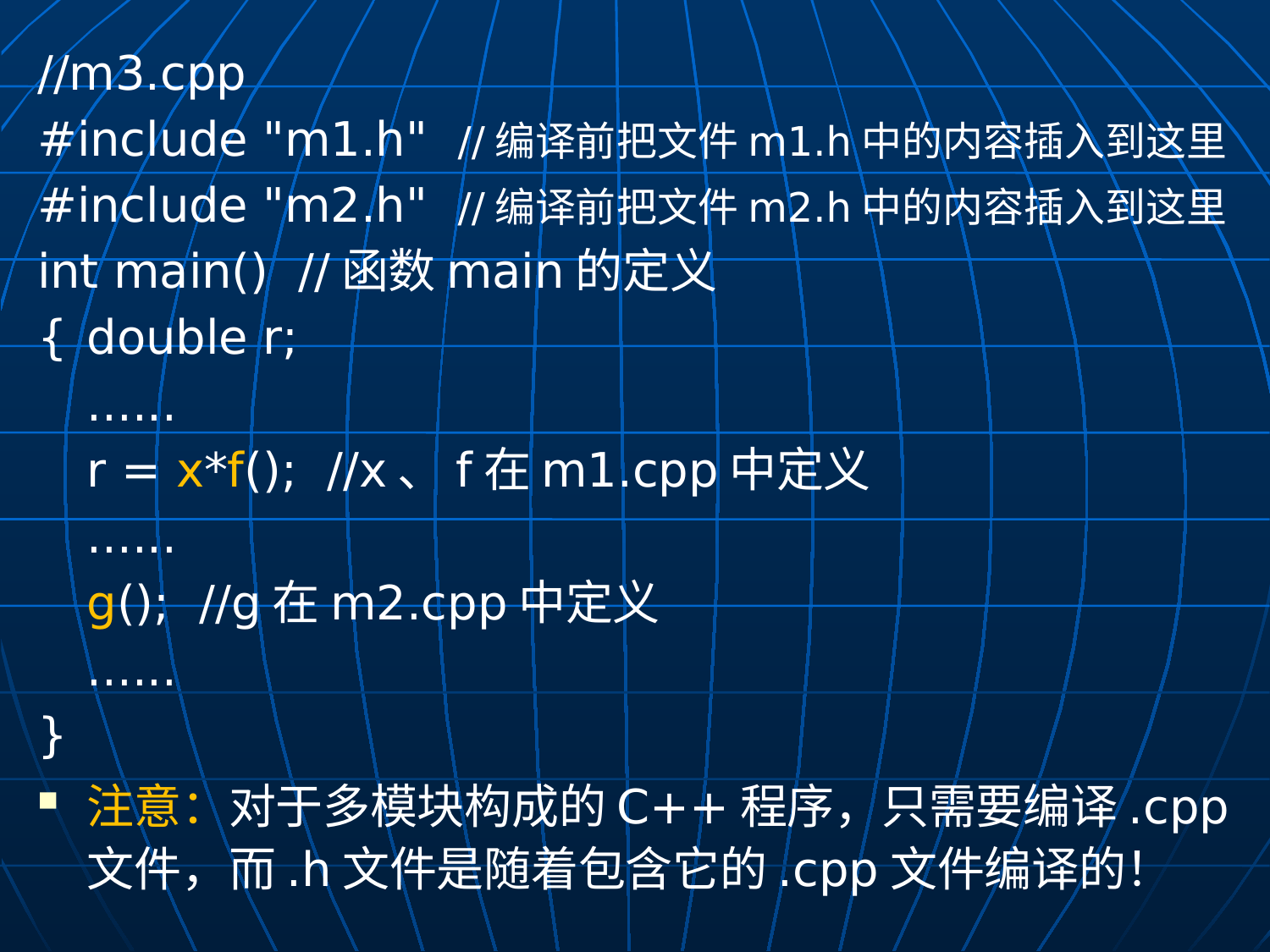

//m3.cpp
#include "m1.h"  //编译前把文件m1.h中的内容插入到这里
#include "m2.h"  //编译前把文件m2.h中的内容插入到这里
int main()  //函数main的定义
{	double r;
	......
	r = x*f();  //x、f在m1.cpp中定义
	......
	g();  //g在m2.cpp中定义
	......
}
注意：对于多模块构成的C++程序，只需要编译.cpp文件，而.h文件是随着包含它的.cpp文件编译的！